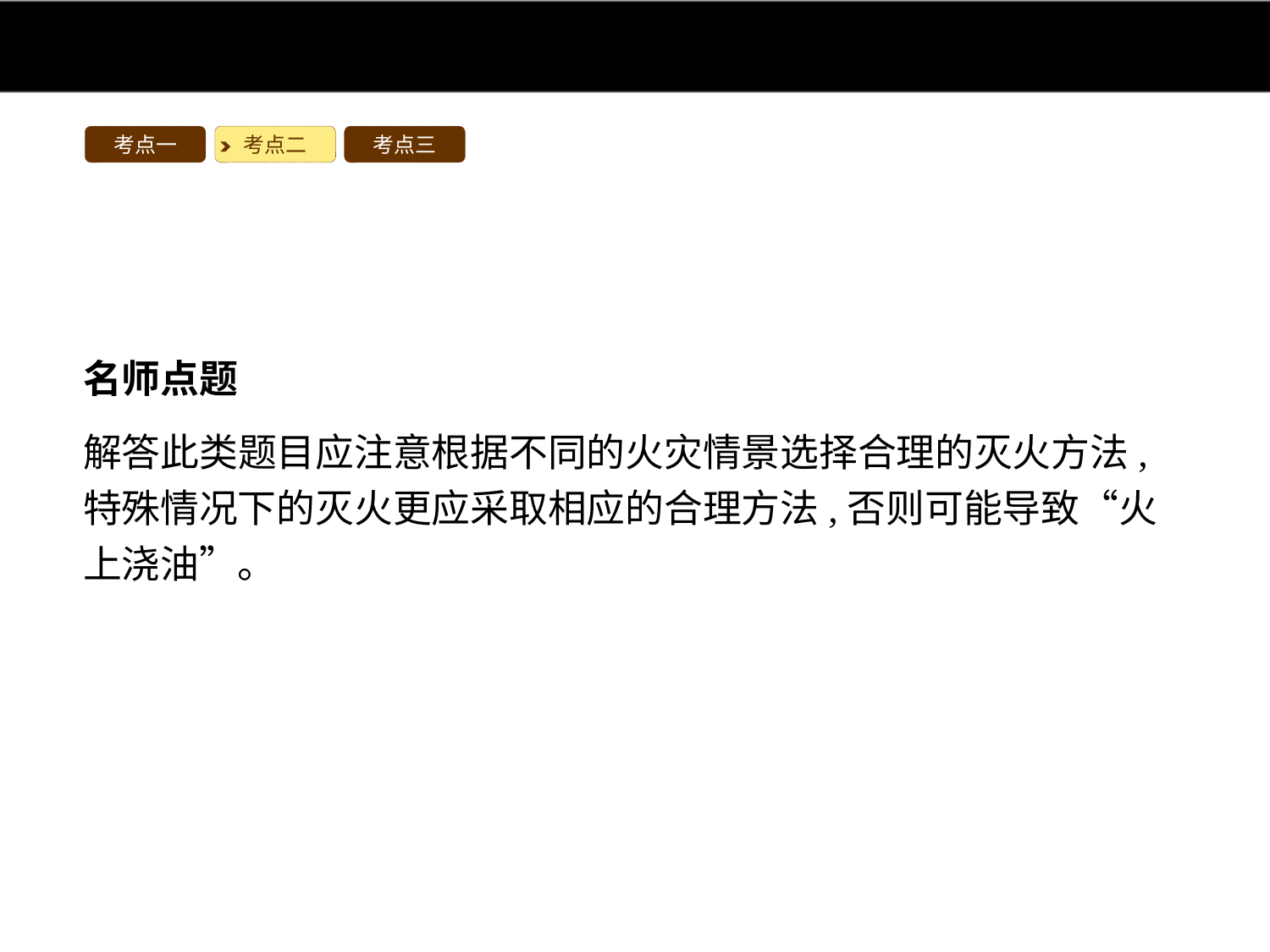

考点一
考点二
考点三

名师点题
解答此类题目应注意根据不同的火灾情景选择合理的灭火方法,特殊情况下的灭火更应采取相应的合理方法,否则可能导致“火上浇油”。